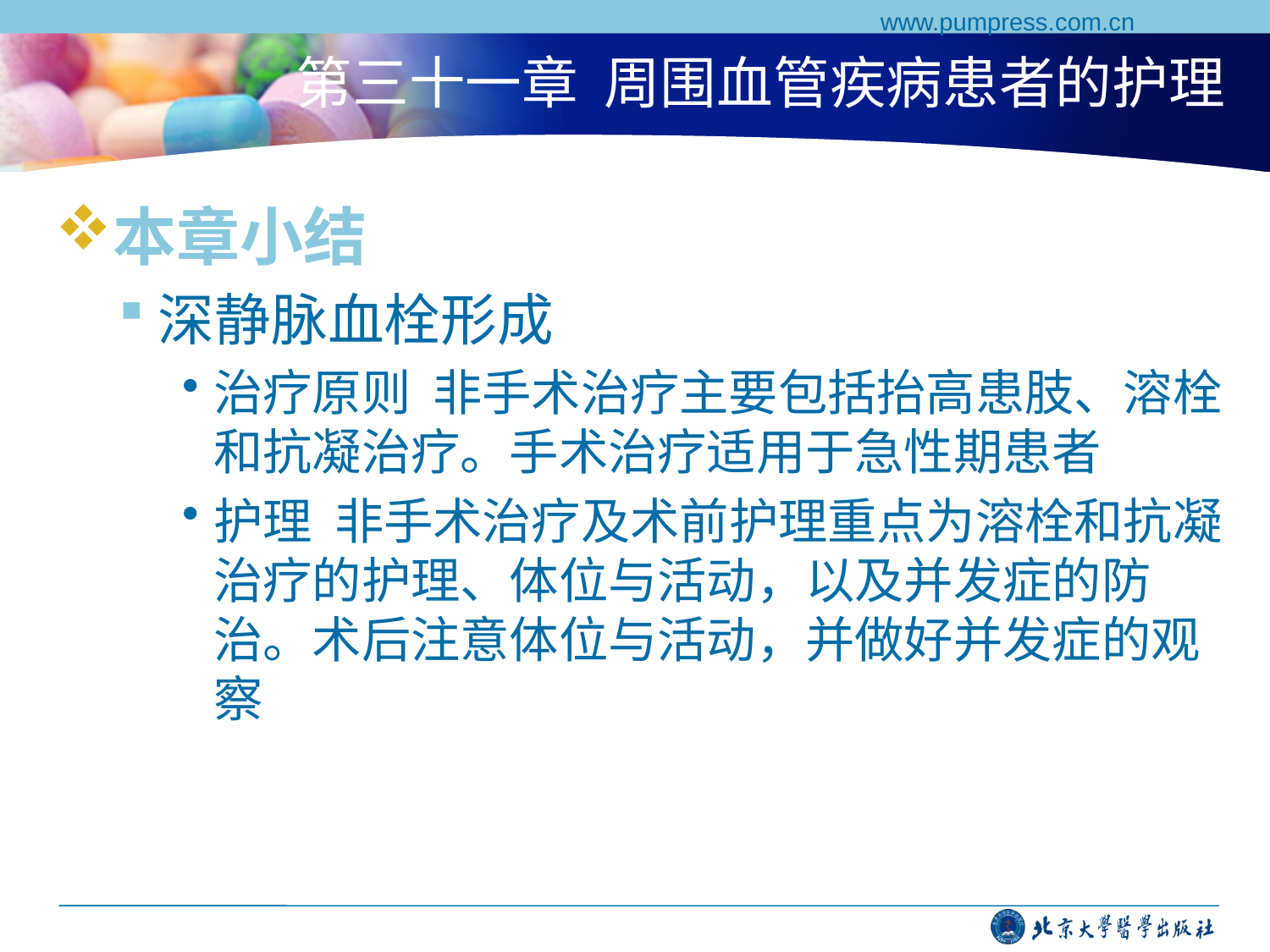

www.pumpress.com.cn
# 第三十一章  周围血管疾病患者的护理
本章小结
深静脉血栓形成
治疗原则  非手术治疗主要包括抬高患肢、溶栓和抗凝治疗。手术治疗适用于急性期患者
护理  非手术治疗及术前护理重点为溶栓和抗凝治疗的护理、体位与活动，以及并发症的防治。术后注意体位与活动，并做好并发症的观察